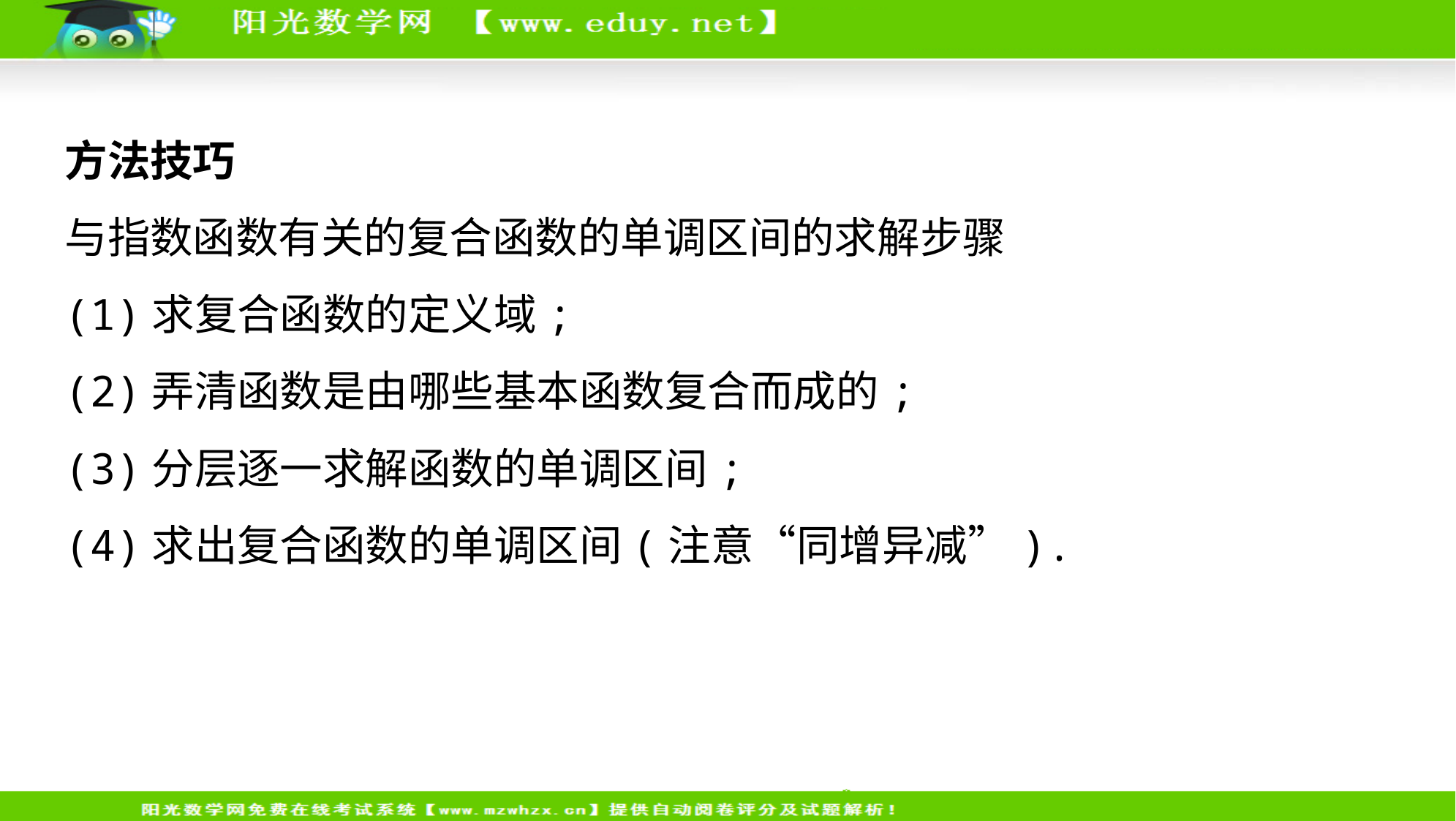

方法技巧
与指数函数有关的复合函数的单调区间的求解步骤
(1)求复合函数的定义域;
(2)弄清函数是由哪些基本函数复合而成的;
(3)分层逐一求解函数的单调区间;
(4)求出复合函数的单调区间(注意“同增异减”).